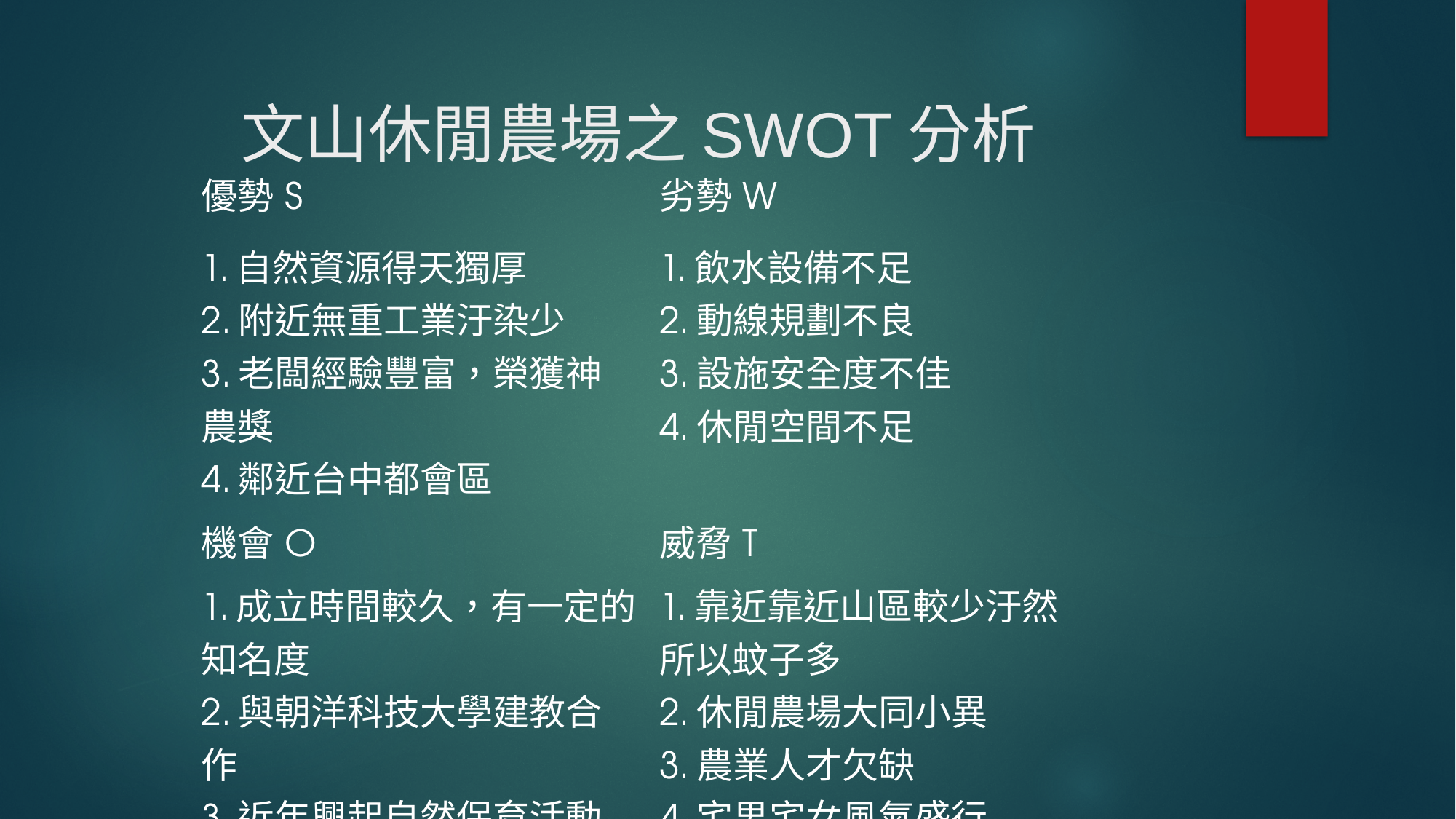

# 文山休閒農場之SWOT分析
| 優勢S | 劣勢W |
| --- | --- |
| 1.自然資源得天獨厚 2.附近無重工業汙染少 3.老闆經驗豐富，榮獲神農獎 4.鄰近台中都會區 | 1.飲水設備不足 2.動線規劃不良 3.設施安全度不佳 4.休閒空間不足 |
| 機會O | 威脅T |
| 1.成立時間較久，有一定的知名度 2.與朝洋科技大學建教合作 3.近年興起自然保育活動 4.網路興起，資訊流通便利 | 1.靠近靠近山區較少汙然所以蚊子多 2.休閒農場大同小異 3.農業人才欠缺 4.宅男宅女風氣盛行 |